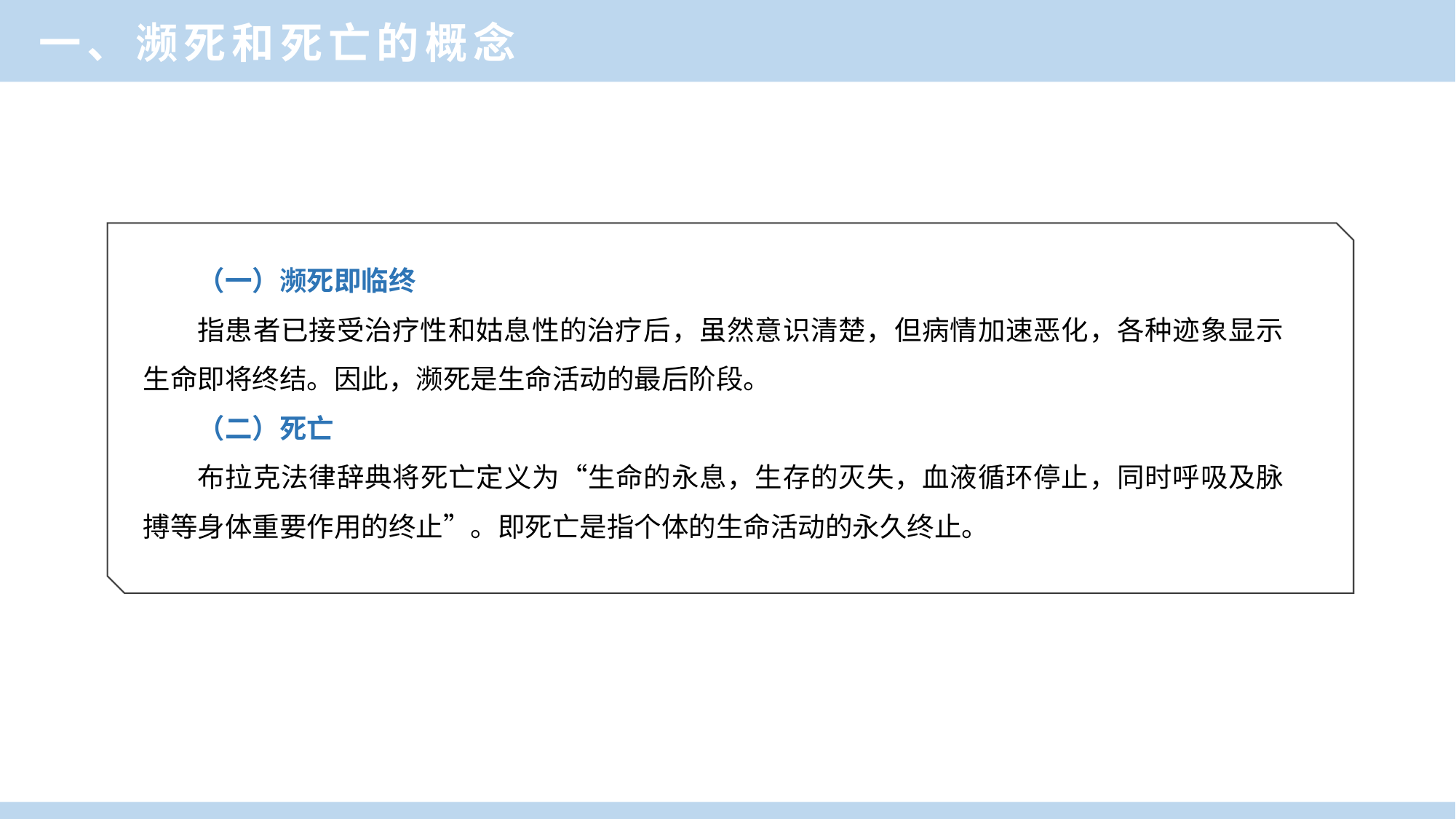

一、濒死和死亡的概念

（一）濒死即临终
指患者已接受治疗性和姑息性的治疗后，虽然意识清楚，但病情加速恶化，各种迹象显示生命即将终结。因此，濒死是生命活动的最后阶段。
（二）死亡
布拉克法律辞典将死亡定义为“生命的永息，生存的灭失，血液循环停止，同时呼吸及脉搏等身体重要作用的终止”。即死亡是指个体的生命活动的永久终止。